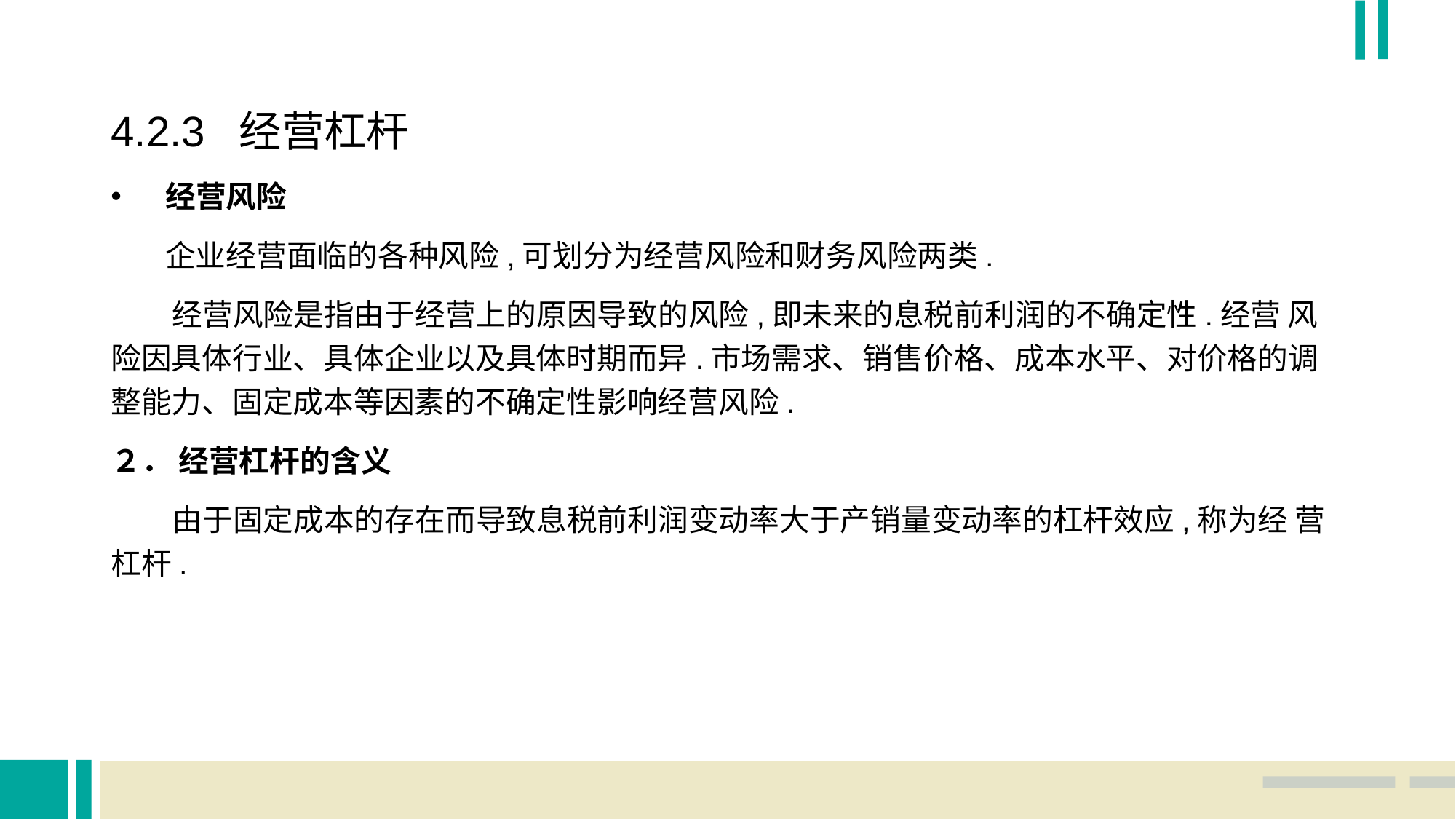

4.2.3  经营杠杆
经营风险
       企业经营面临的各种风险,可划分为经营风险和财务风险两类.
        经营风险是指由于经营上的原因导致的风险,即未来的息税前利润的不确定性.经营 风险因具体行业、具体企业以及具体时期而异.市场需求、销售价格、成本水平、对价格的调 整能力、固定成本等因素的不确定性影响经营风险.
２． 经营杠杆的含义
        由于固定成本的存在而导致息税前利润变动率大于产销量变动率的杠杆效应,称为经 营杠杆.